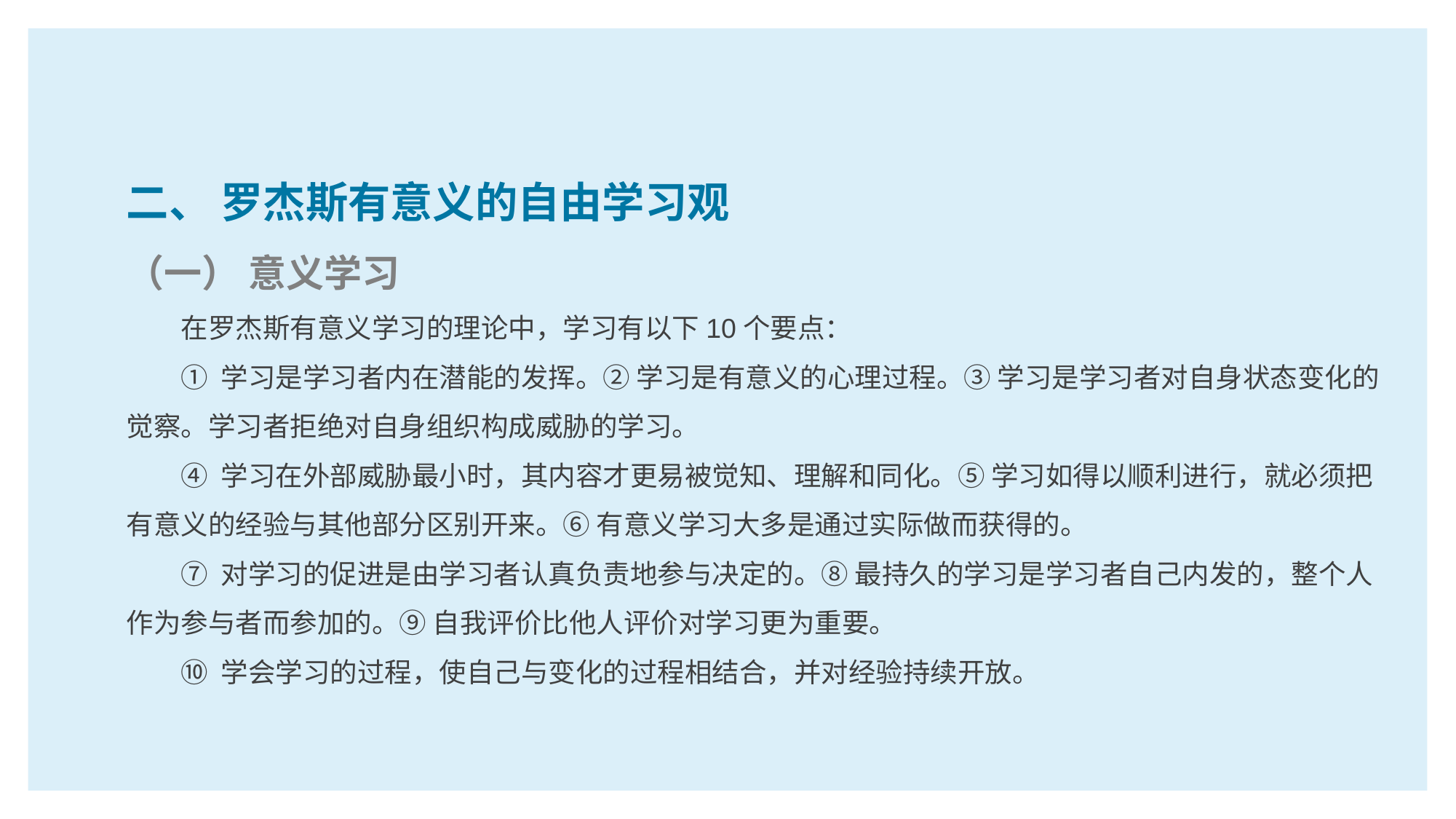

二、 罗杰斯有意义的自由学习观
（一） 意义学习
在罗杰斯有意义学习的理论中，学习有以下10个要点：
① 学习是学习者内在潜能的发挥。② 学习是有意义的心理过程。③ 学习是学习者对自身状态变化的觉察。学习者拒绝对自身组织构成威胁的学习。
④ 学习在外部威胁最小时，其内容才更易被觉知、理解和同化。⑤ 学习如得以顺利进行，就必须把有意义的经验与其他部分区别开来。⑥ 有意义学习大多是通过实际做而获得的。
⑦ 对学习的促进是由学习者认真负责地参与决定的。⑧ 最持久的学习是学习者自己内发的，整个人作为参与者而参加的。⑨ 自我评价比他人评价对学习更为重要。
⑩ 学会学习的过程，使自己与变化的过程相结合，并对经验持续开放。